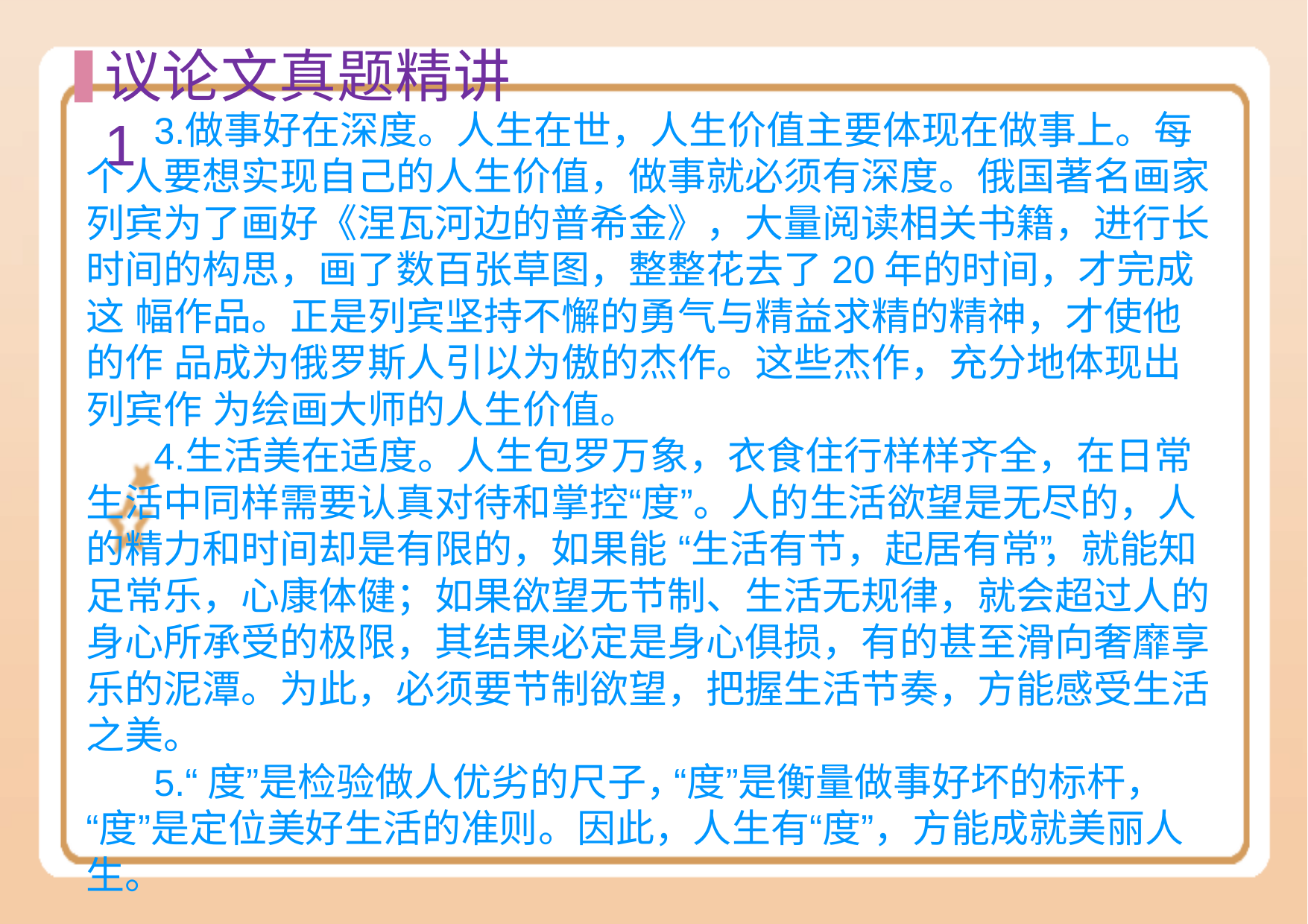

# 议论⽂真题精讲1

做事好在深度。人生在世，人生价值主要体现在做事上。每 个人要想实现自己的人生价值，做事就必须有深度。俄国著名画家 列宾为了画好《涅瓦河边的普希金》，大量阅读相关书籍，进行长 时间的构思，画了数百张草图，整整花去了20年的时间，才完成这 幅作品。正是列宾坚持不懈的勇气与精益求精的精神，才使他的作 品成为俄罗斯人引以为傲的杰作。这些杰作，充分地体现出列宾作 为绘画大师的人生价值。
生活美在适度。人生包罗万象，衣食住行样样齐全，在日常 生活中同样需要认真对待和掌控“度”。人的生活欲望是无尽的，人 的精力和时间却是有限的，如果能 “生活有节，起居有常”，就能知 足常乐，心康体健；如果欲望无节制、生活无规律，就会超过人的 身心所承受的极限，其结果必定是身心俱损，有的甚至滑向奢靡享 乐的泥潭。为此，必须要节制欲望，把握生活节奏，方能感受生活 之美。
“度”是检验做人优劣的尺子，“度”是衡量做事好坏的标杆，  “度”是定位美好生活的准则。因此，人生有“度”，方能成就美丽人 生。